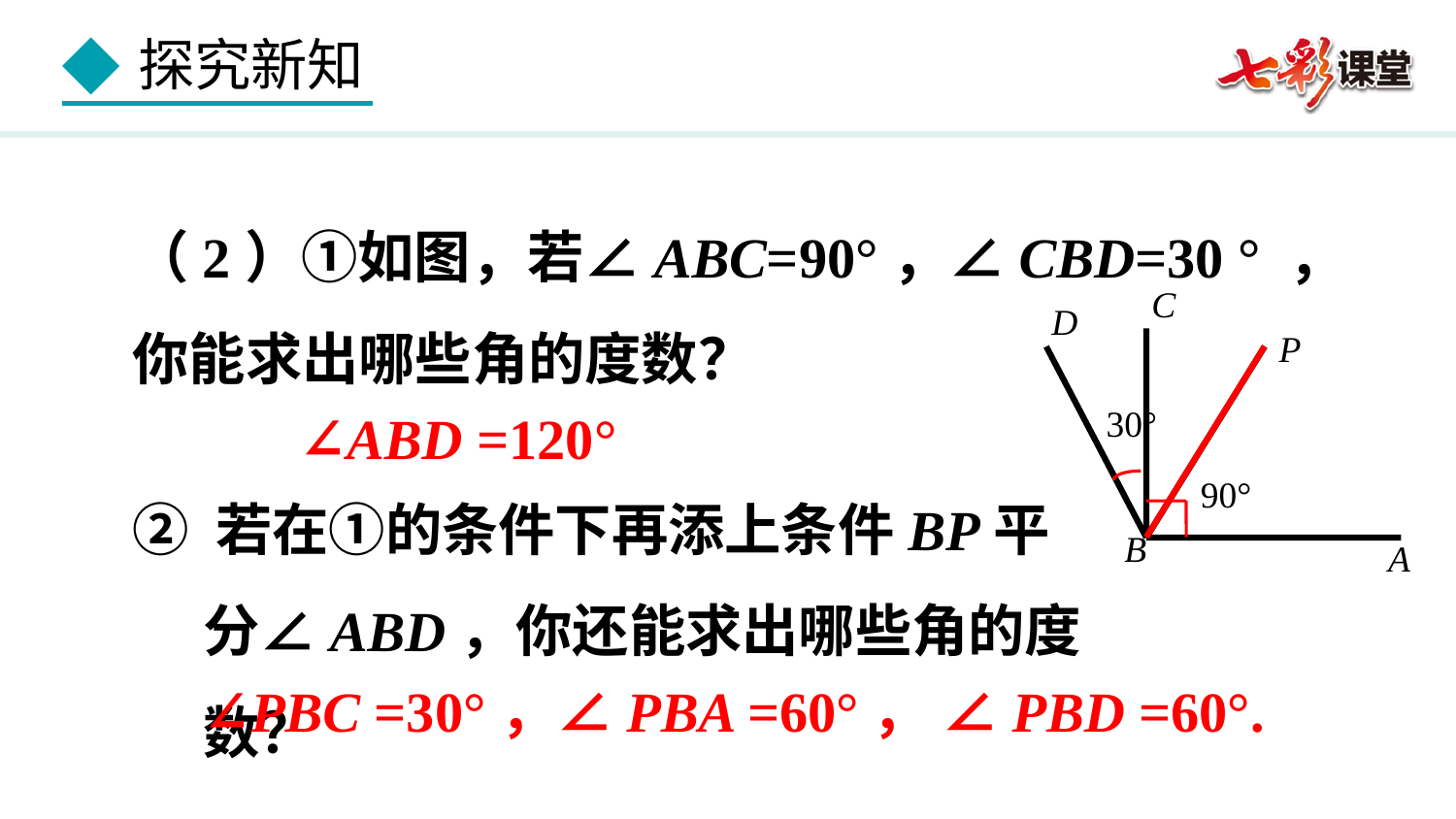

（2）①如图，若∠ABC=90°，∠CBD=30 ° ，
你能求出哪些角的度数？
C
D
P

B
A

30°

∠ABD =120°
② 若在①的条件下再添上条件BP平分∠ABD，你还能求出哪些角的度数？
90°

∠PBC =30°，∠PBA =60°， ∠PBD =60°.